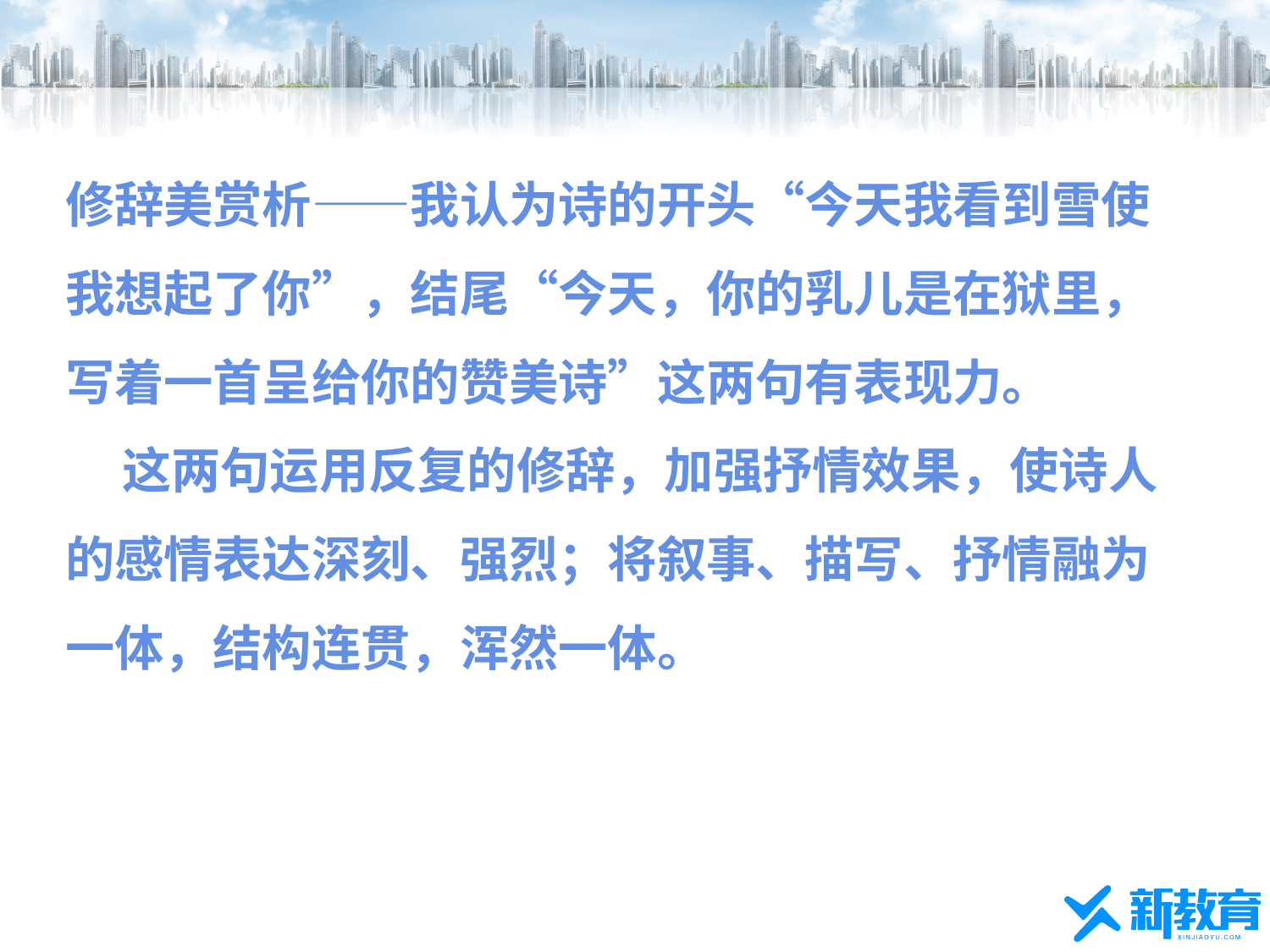

修辞美赏析——我认为诗的开头“今天我看到雪使我想起了你”，结尾“今天，你的乳儿是在狱里，写着一首呈给你的赞美诗”这两句有表现力。
    这两句运用反复的修辞，加强抒情效果，使诗人的感情表达深刻、强烈；将叙事、描写、抒情融为一体，结构连贯，浑然一体。